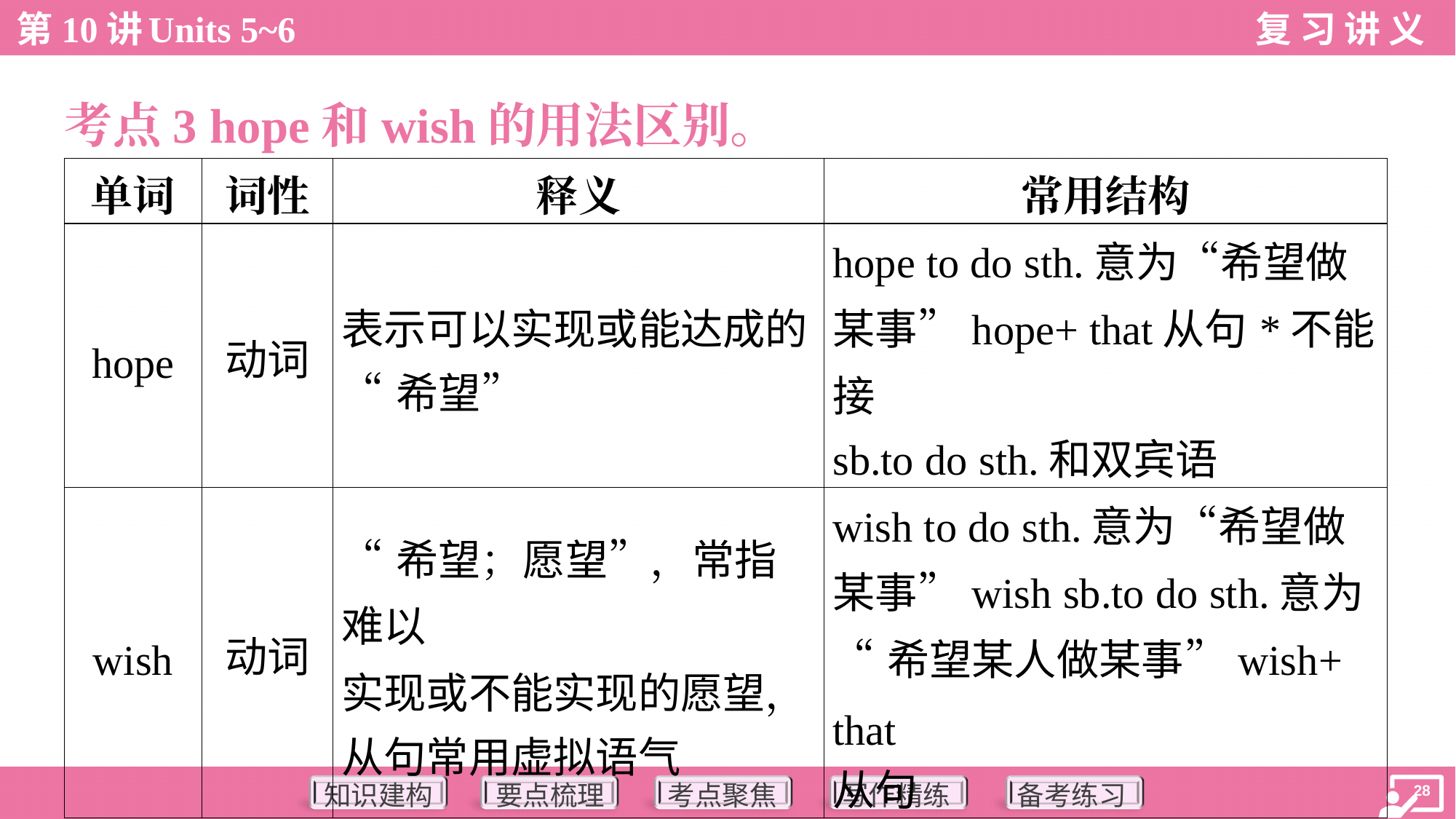

考点3 hope和wish的用法区别。
| 单词 | 词性 | 释义 | 常用结构 |
| --- | --- | --- | --- |
| hope | 动词 | 表示可以实现或能达成的 “希望” | hope to do sth.意为“希望做 某事”hope+ that从句\*不能接 sb.to do sth.和双宾语 |
| wish | 动词 | “希望；愿望”，常指难以 实现或不能实现的愿望， 从句常用虚拟语气 | wish to do sth.意为“希望做 某事”wish sb.to do sth.意为 “希望某人做某事”wish+ that 从句 |